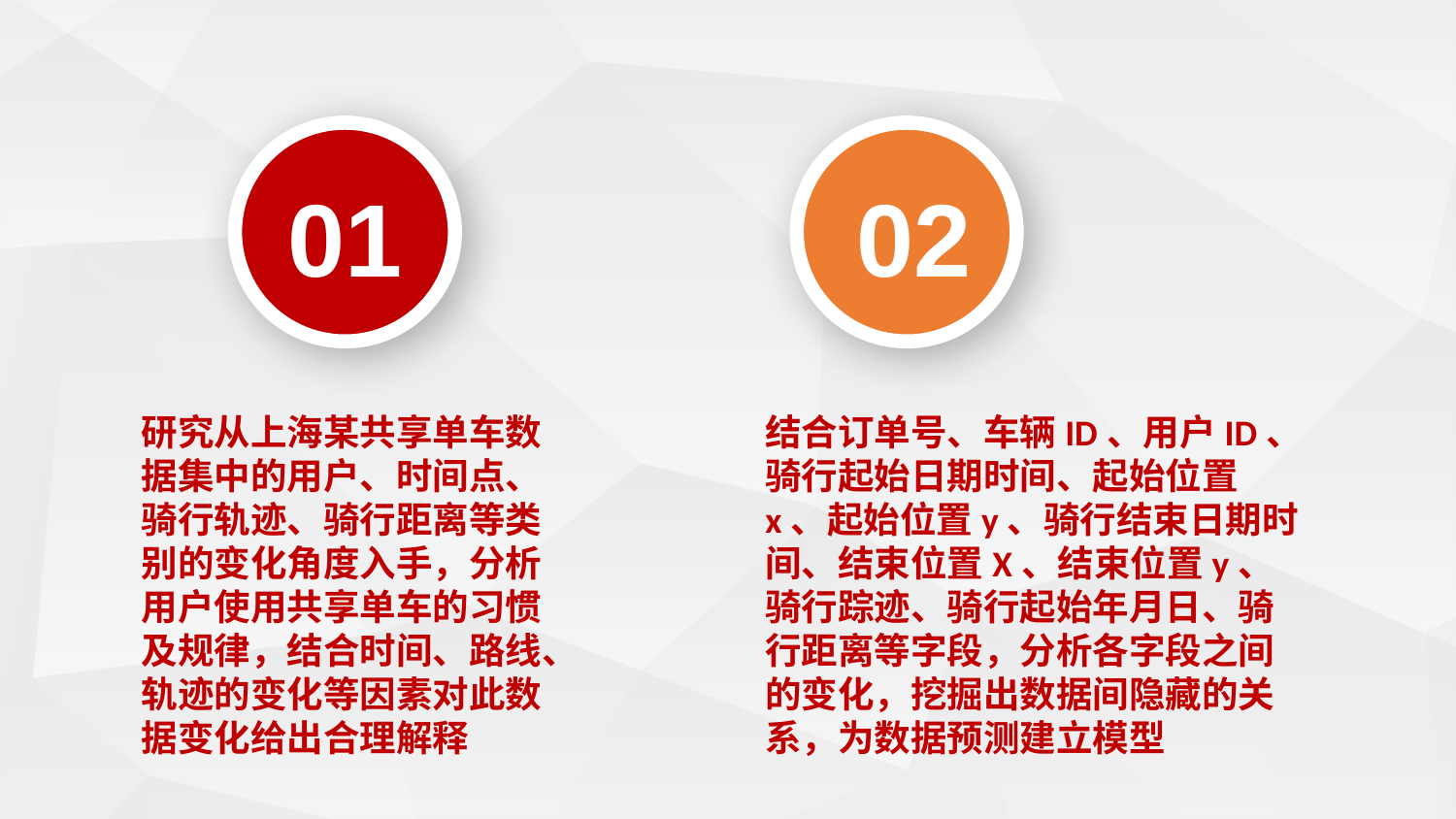

01
02
研究从上海某共享单车数据集中的用户、时间点、骑行轨迹、骑行距离等类别的变化角度入手，分析用户使用共享单车的习惯及规律，结合时间、路线、轨迹的变化等因素对此数据变化给出合理解释
结合订单号、车辆ID、用户ID、骑行起始日期时间、起始位置x、起始位置y、骑行结束日期时间、结束位置X、结束位置y、骑行踪迹、骑行起始年月日、骑行距离等字段，分析各字段之间的变化，挖掘出数据间隐藏的关系，为数据预测建立模型